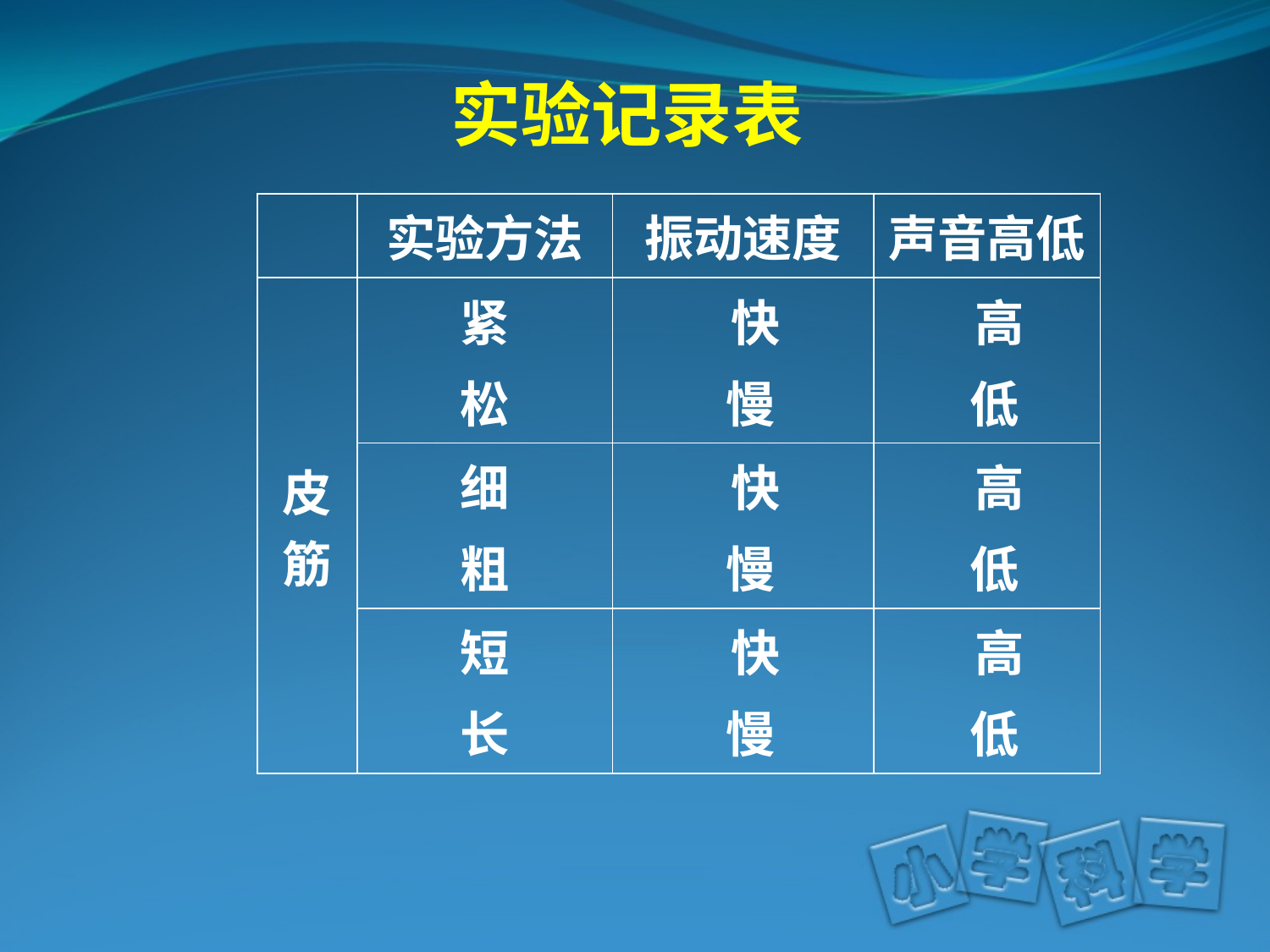

实验记录表
|  | 实验方法 | 振动速度 | 声音高低 |
| --- | --- | --- | --- |
| 皮筋 | 紧 松 | 快 慢 | 高 低 |
|  | 细 粗 | 快 慢 | 高 低 |
|  | 短 长 | 快 慢 | 高 低 |